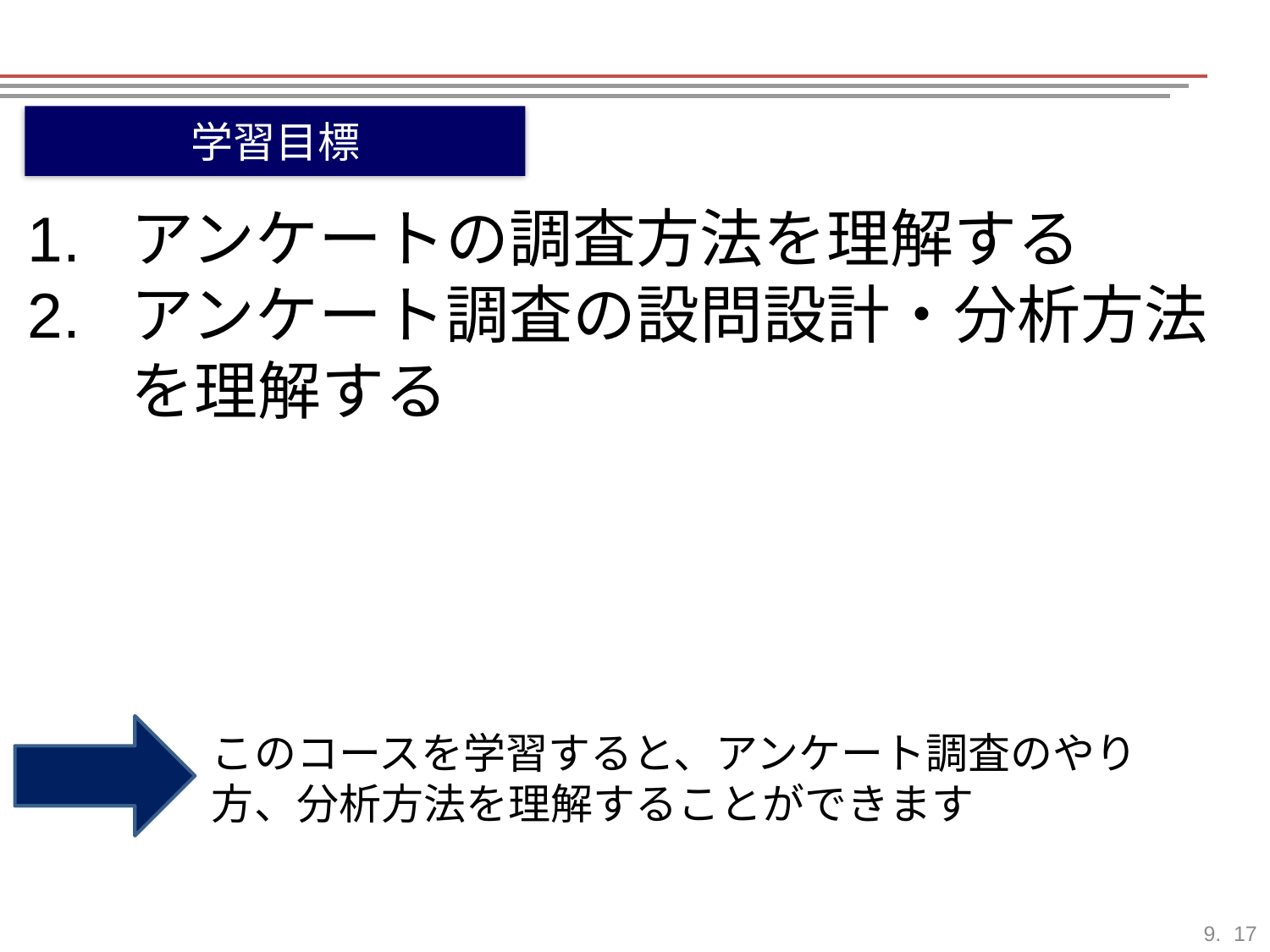

学習目標
アンケートの調査方法を理解する
アンケート調査の設問設計・分析方法を理解する

このコースを学習すると、アンケート調査のやり方、分析方法を理解することができます
17